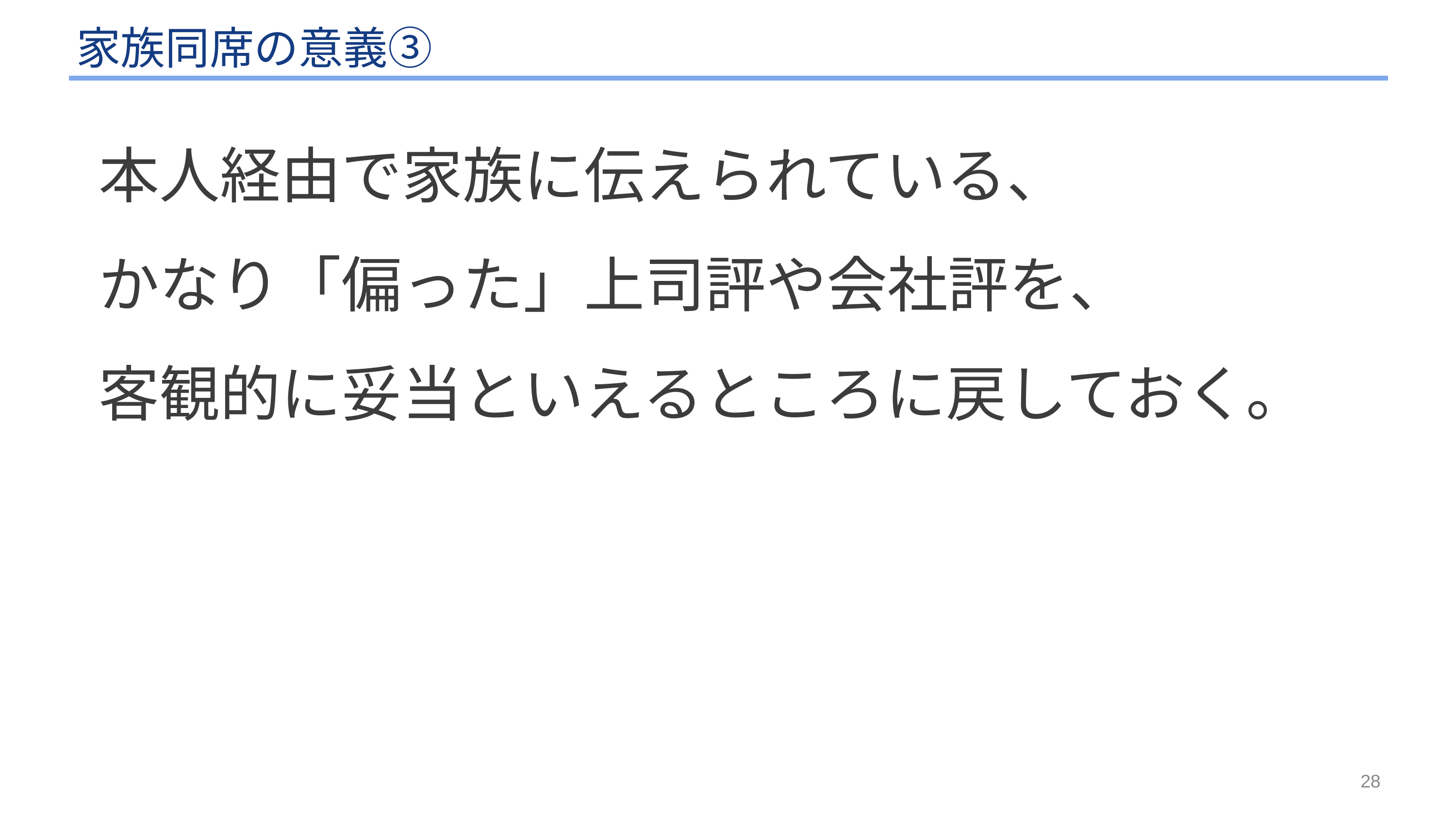

# 家族同席の意義③
本人経由で家族に伝えられている、
かなり「偏った」上司評や会社評を、
客観的に妥当といえるところに戻しておく。
28